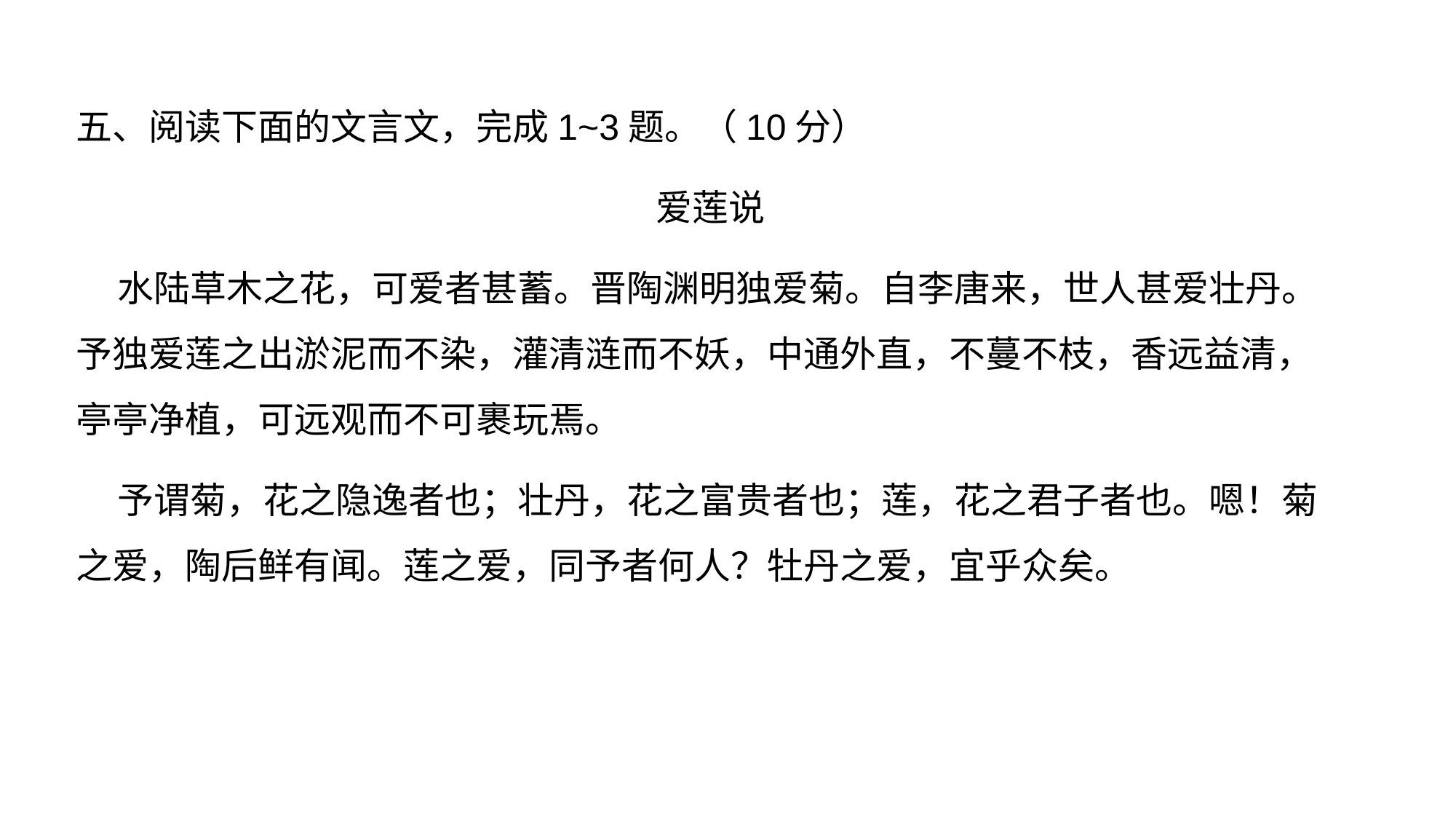

五、阅读下面的文言文，完成1~3题。（10分）
爱莲说
    水陆草木之花，可爱者甚蓄。晋陶渊明独爱菊。自李唐来，世人甚爱壮丹。予独爱莲之出淤泥而不染，灌清涟而不妖，中通外直，不蔓不枝，香远益清，亭亭净植，可远观而不可裹玩焉。
    予谓菊，花之隐逸者也；壮丹，花之富贵者也；莲，花之君子者也。嗯！菊之爱，陶后鲜有闻。莲之爱，同予者何人？牡丹之爱，宜乎众矣。